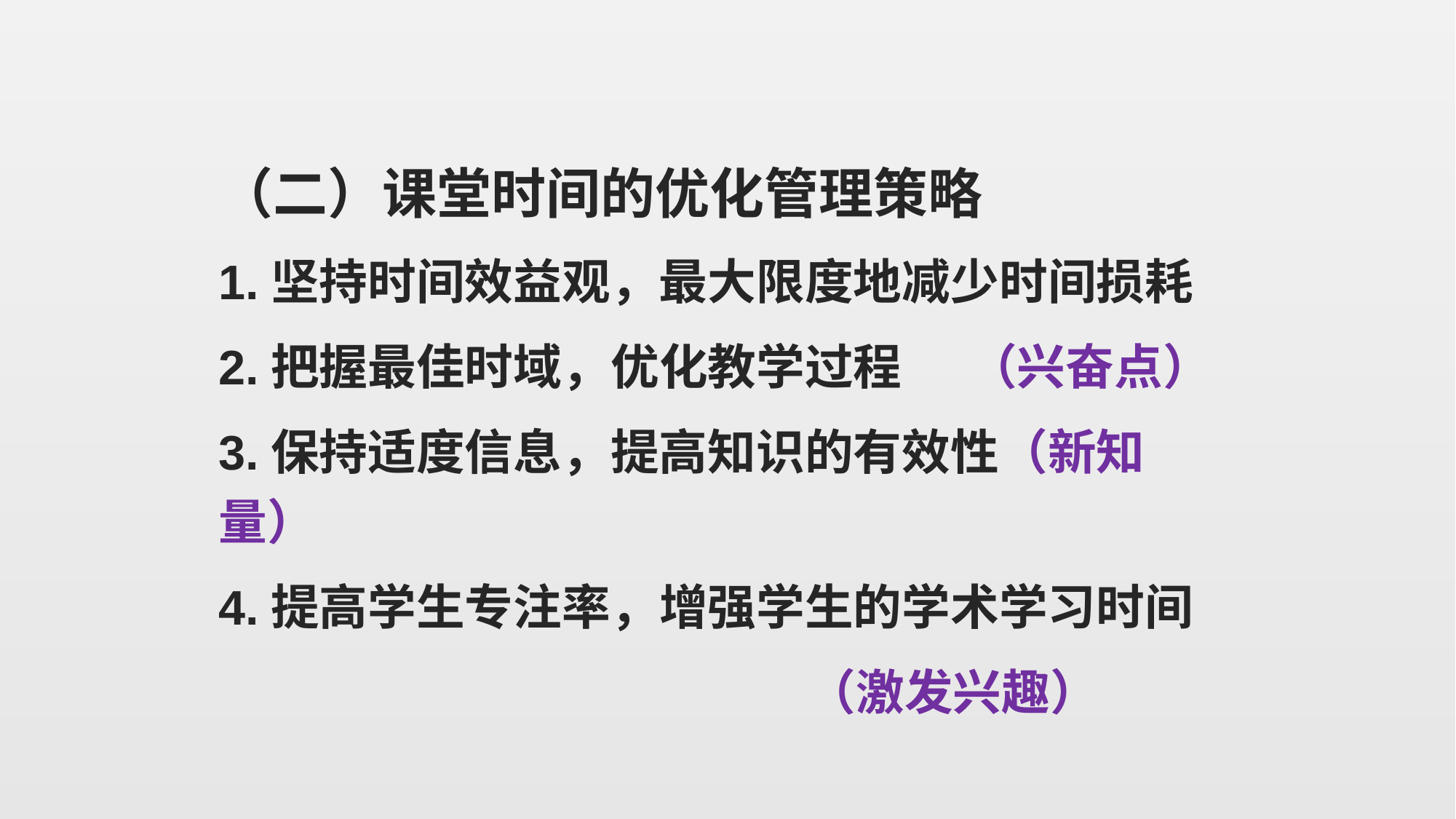

（二）课堂时间的优化管理策略
1.坚持时间效益观，最大限度地减少时间损耗
2.把握最佳时域，优化教学过程      （兴奋点）
3.保持适度信息，提高知识的有效性（新知量）
4.提高学生专注率，增强学生的学术学习时间
                                                    （激发兴趣）